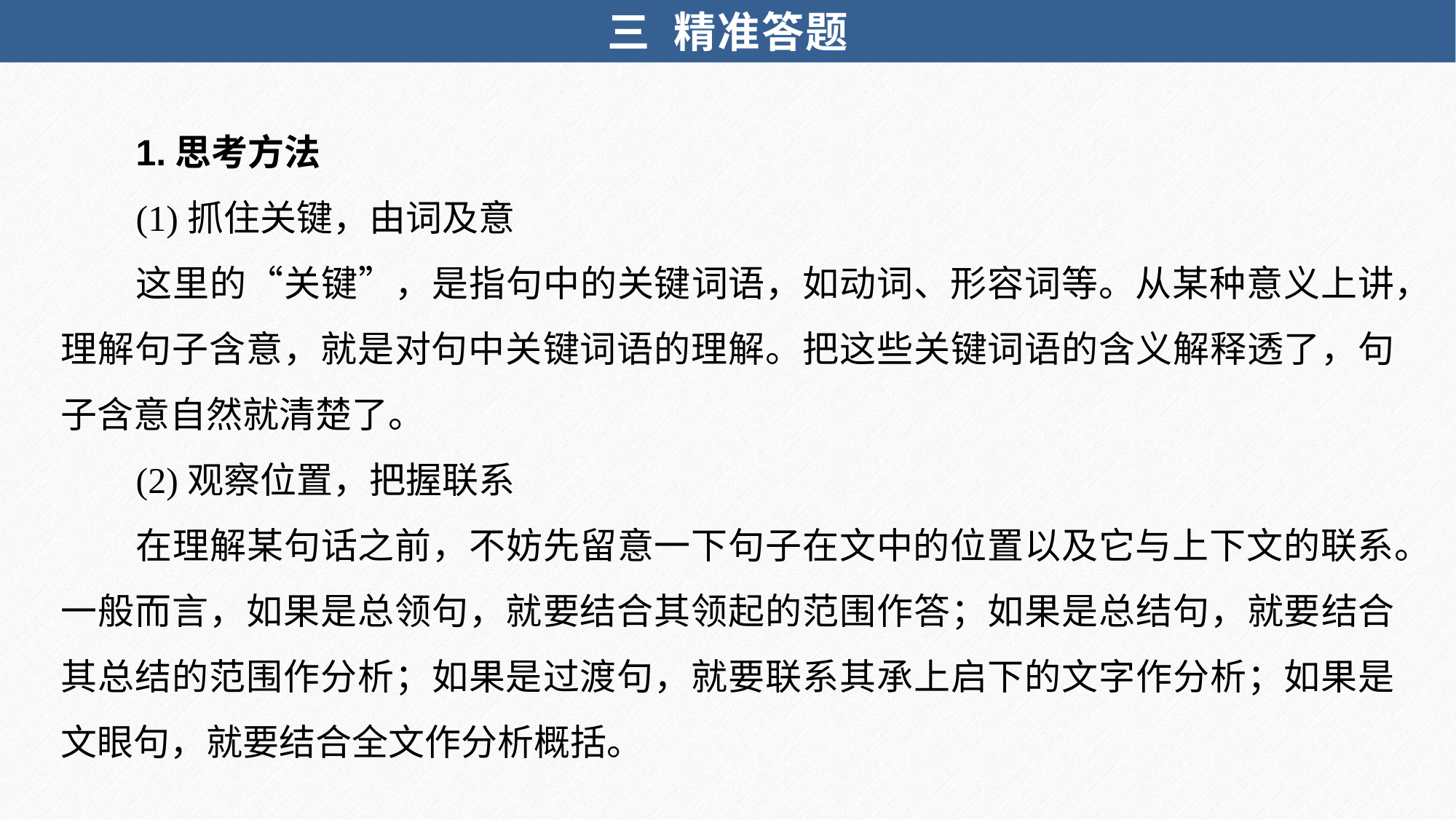

三  精准答题
1.思考方法
(1)抓住关键，由词及意
这里的“关键”，是指句中的关键词语，如动词、形容词等。从某种意义上讲，理解句子含意，就是对句中关键词语的理解。把这些关键词语的含义解释透了，句子含意自然就清楚了。
(2)观察位置，把握联系
在理解某句话之前，不妨先留意一下句子在文中的位置以及它与上下文的联系。一般而言，如果是总领句，就要结合其领起的范围作答；如果是总结句，就要结合其总结的范围作分析；如果是过渡句，就要联系其承上启下的文字作分析；如果是文眼句，就要结合全文作分析概括。